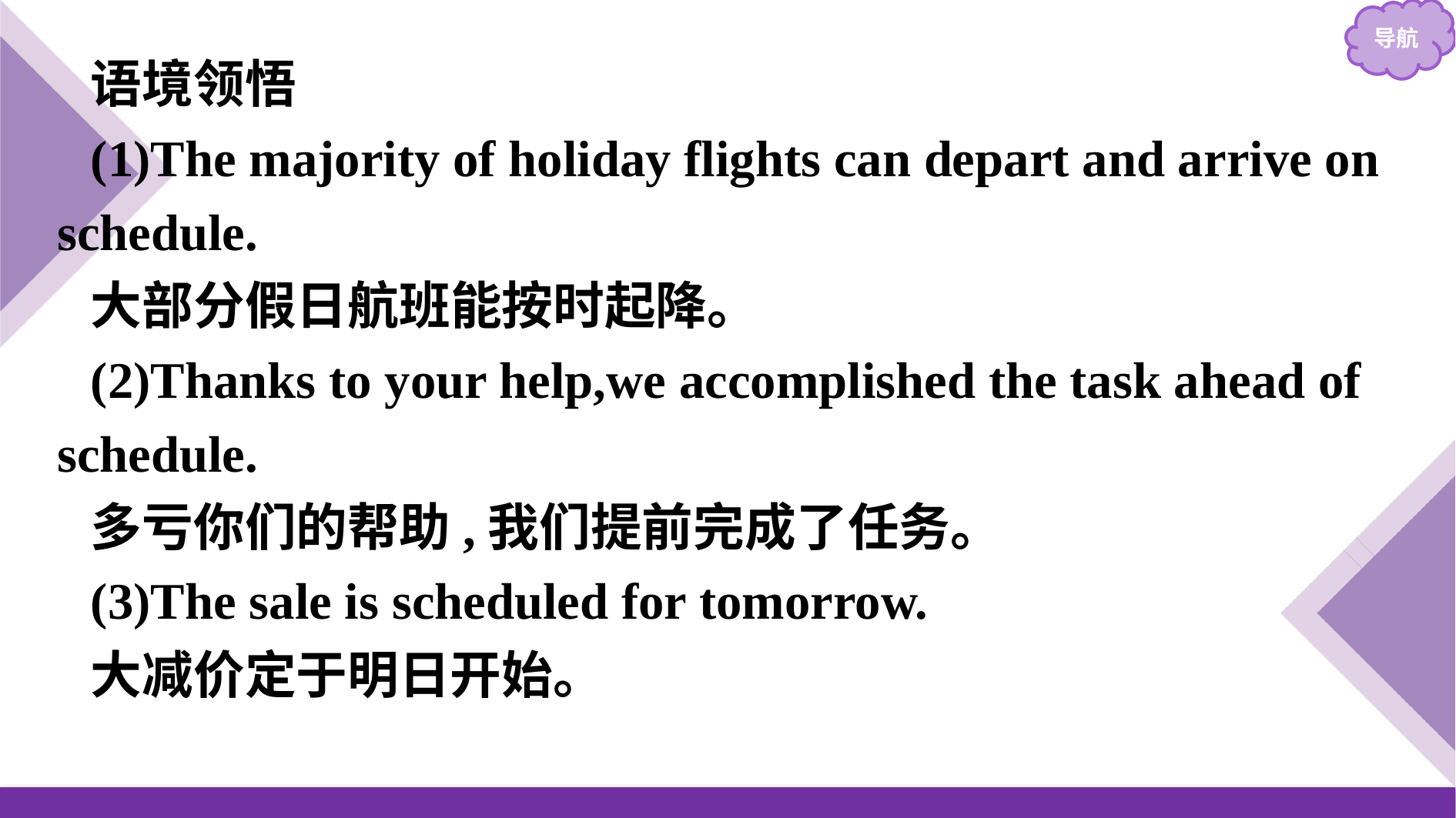

语境领悟
(1)The majority of holiday flights can depart and arrive on schedule.
大部分假日航班能按时起降。
(2)Thanks to your help,we accomplished the task ahead of schedule.
多亏你们的帮助,我们提前完成了任务。
(3)The sale is scheduled for tomorrow.
大减价定于明日开始。